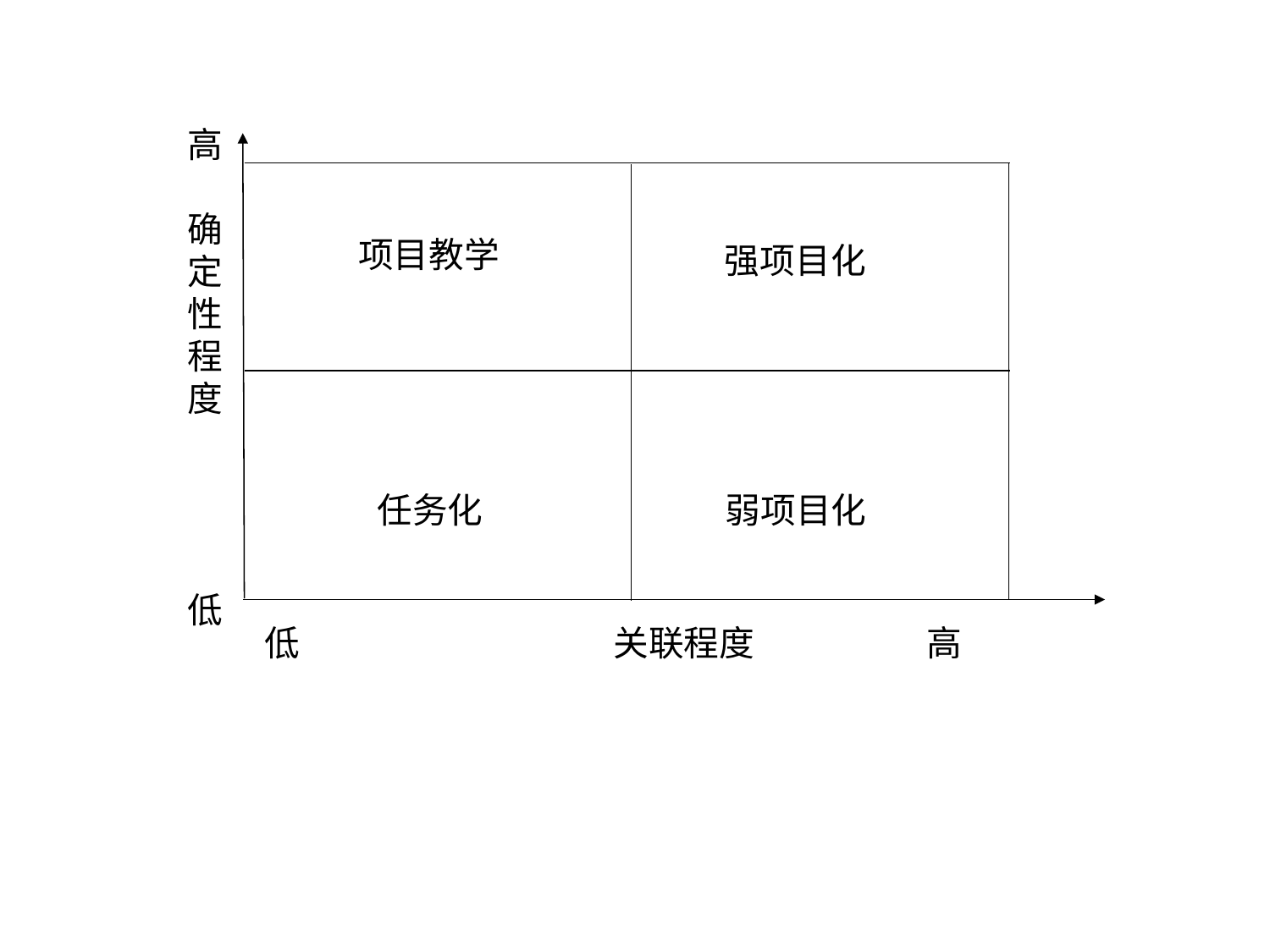

高

确定性程度

低
   低                                        关联程度                      高
      项目教学
强项目化
任务化
弱项目化